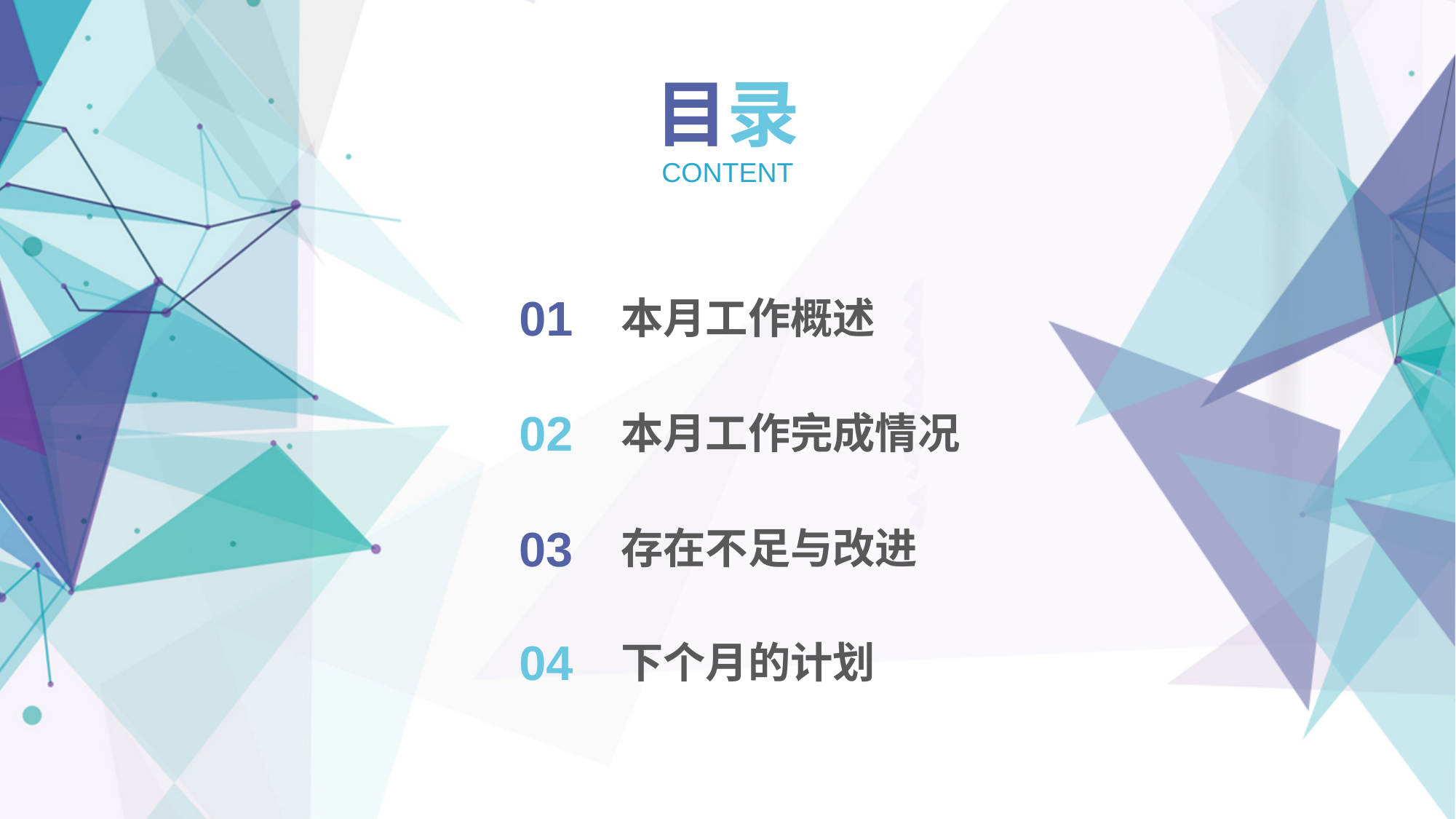

目录
CONTENT
01
本月工作概述
02
本月工作完成情况
03
存在不足与改进
04
下个月的计划